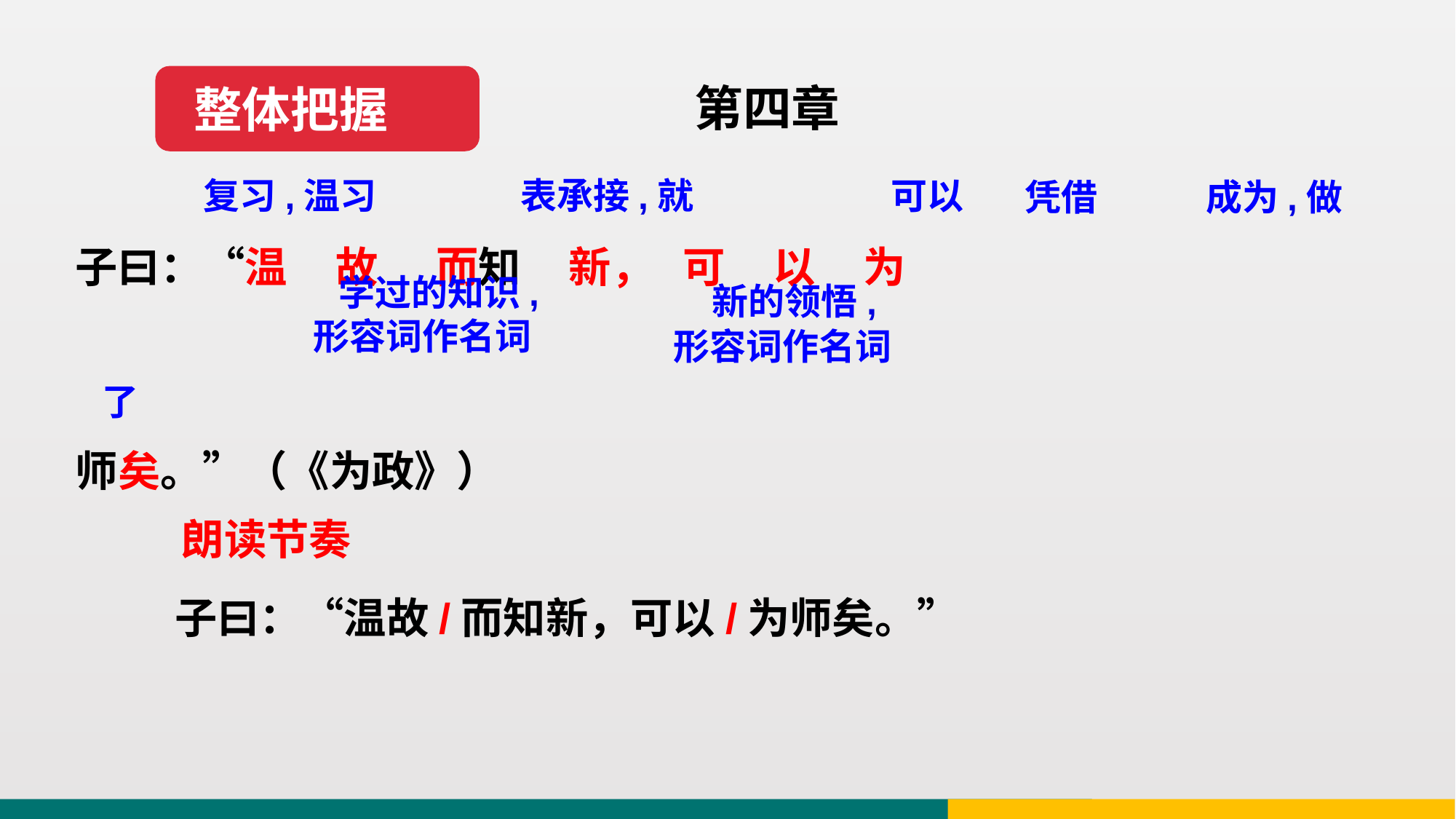

整体把握
第四章
复习,温习
可以
表承接,就
凭借
成为,做
子曰：“温     故      而知     新，   可     以     为

师矣。”（《为政》）
  学过的知识,
形容词作名词
   新的领悟,
形容词作名词
了

朗读节奏
子曰：“温故/而知新，可以/为师矣。”